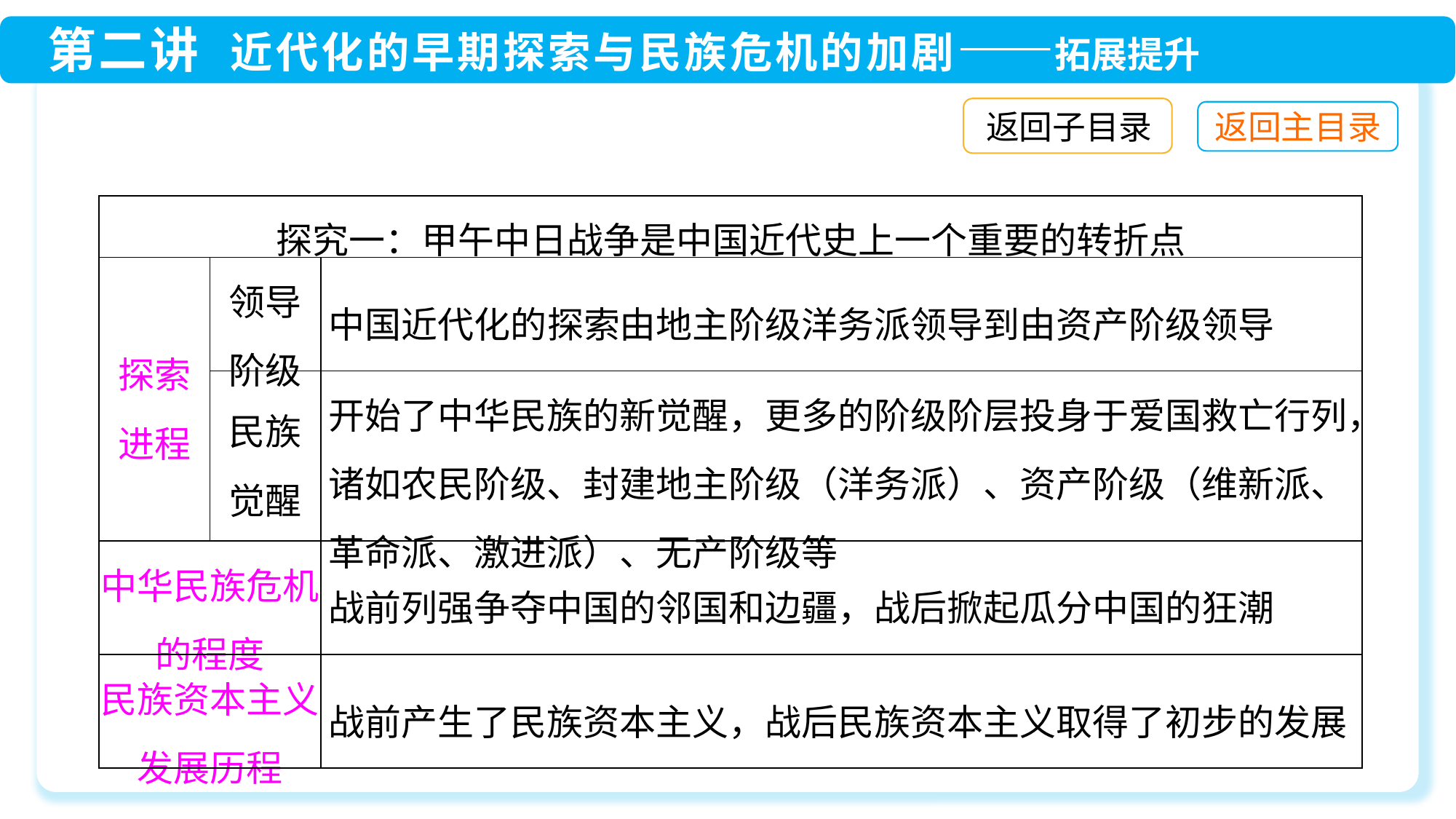

返回子目录
| 探究一：甲午中日战争是中国近代史上一个重要的转折点 |  |  |
| --- | --- | --- |
| 探索 进程 | 领导 阶级 | 中国近代化的探索由地主阶级洋务派领导到由资产阶级领导 |
|  | 民族 觉醒 | 开始了中华民族的新觉醒，更多的阶级阶层投身于爱国救亡行列，诸如农民阶级、封建地主阶级（洋务派）、资产阶级（维新派、革命派、激进派）、无产阶级等 |
| 中华民族危机的程度 |  | 战前列强争夺中国的邻国和边疆，战后掀起瓜分中国的狂潮 |
| 民族资本主义发展历程 |  | 战前产生了民族资本主义，战后民族资本主义取得了初步的发展 |